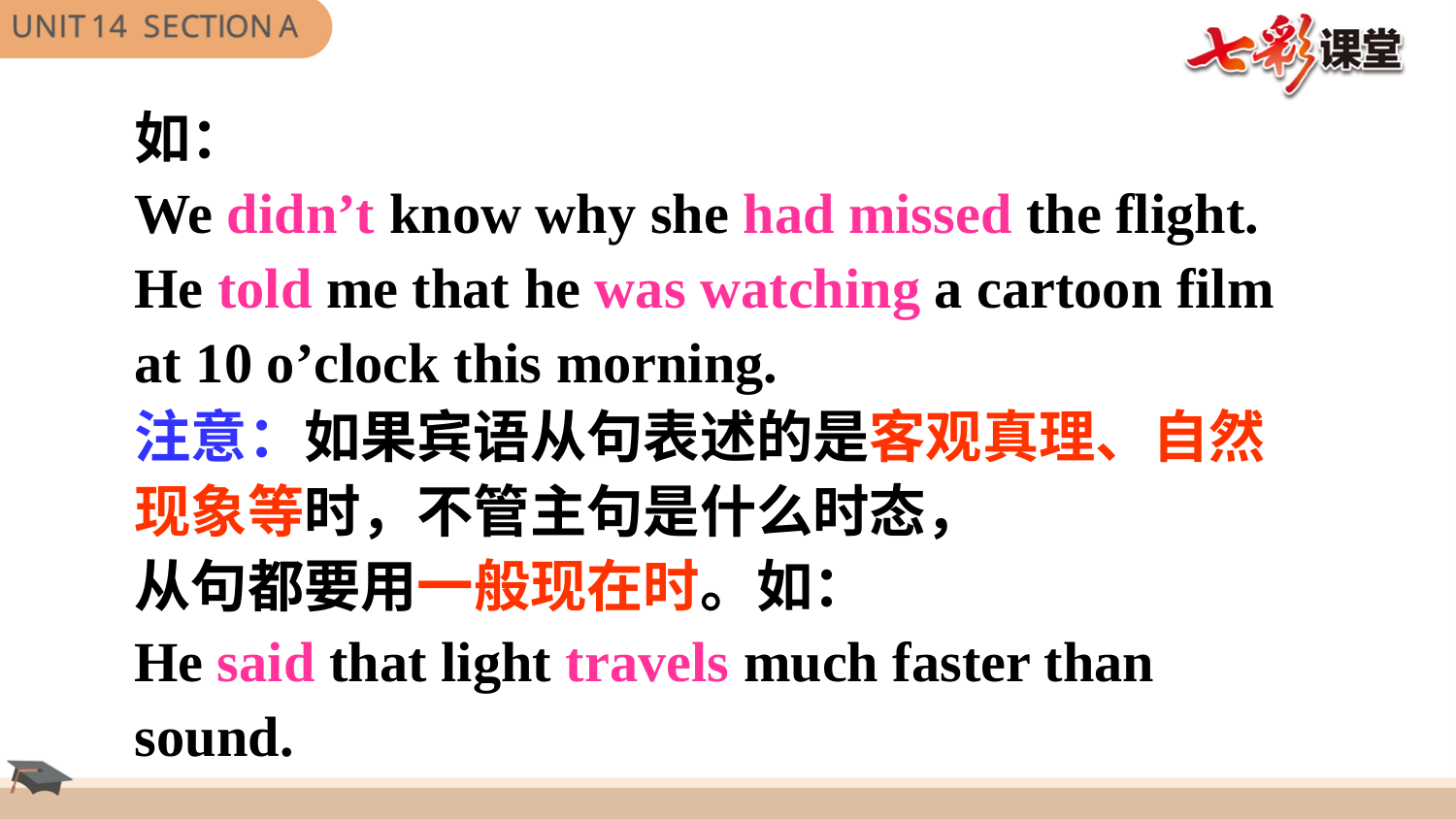

如：
We didn’t know why she had missed the flight.
He told me that he was watching a cartoon film at 10 o’clock this morning.
注意：如果宾语从句表述的是客观真理、自然现象等时，不管主句是什么时态，
从句都要用一般现在时。如：
He said that light travels much faster than sound.